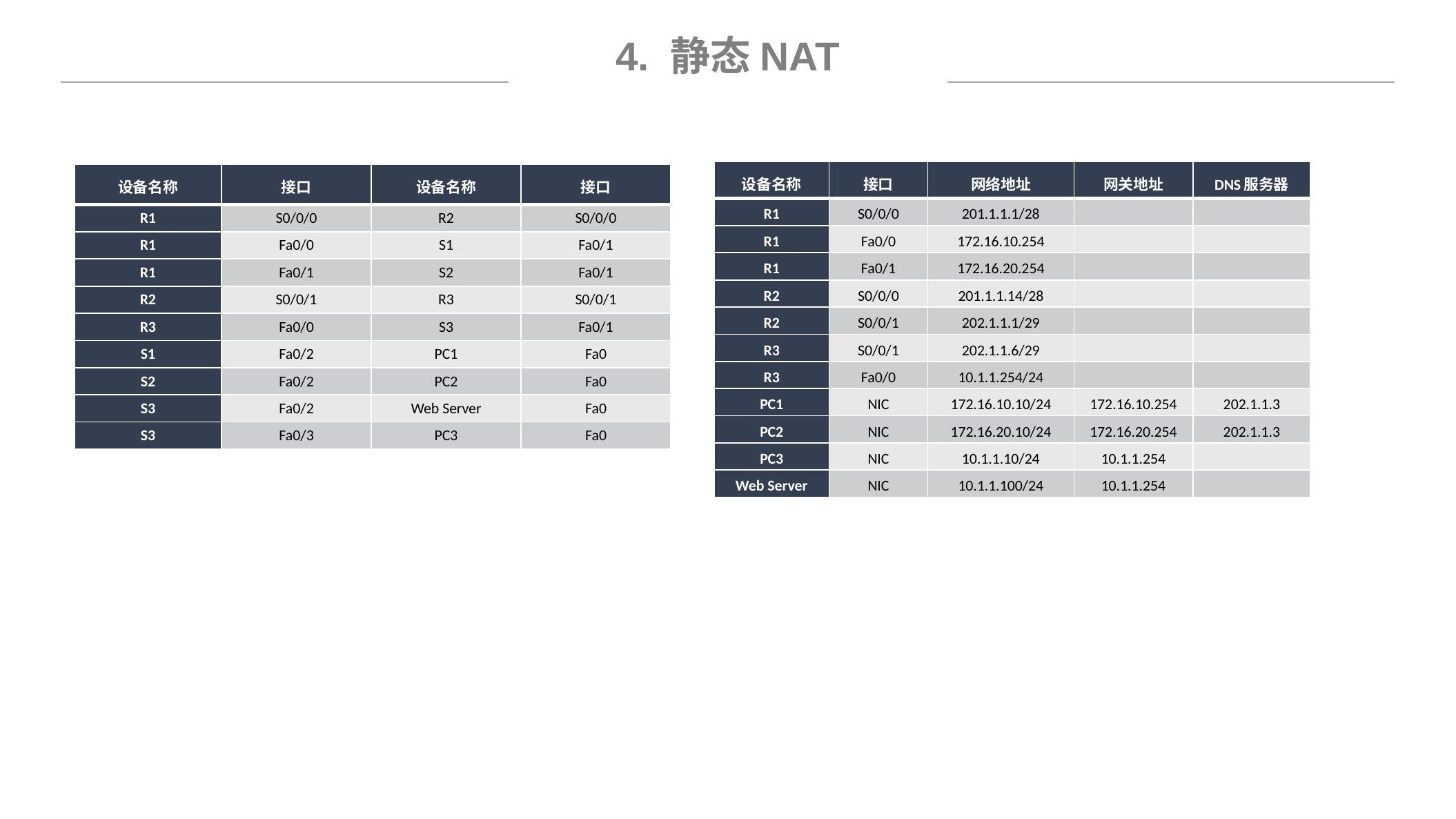

4. 静态NAT
| 设备名称 | 接口 | 网络地址 | 网关地址 | DNS服务器 |
| --- | --- | --- | --- | --- |
| R1 | S0/0/0 | 201.1.1.1/28 |  |  |
| R1 | Fa0/0 | 172.16.10.254 |  |  |
| R1 | Fa0/1 | 172.16.20.254 |  |  |
| R2 | S0/0/0 | 201.1.1.14/28 |  |  |
| R2 | S0/0/1 | 202.1.1.1/29 |  |  |
| R3 | S0/0/1 | 202.1.1.6/29 |  |  |
| R3 | Fa0/0 | 10.1.1.254/24 |  |  |
| PC1 | NIC | 172.16.10.10/24 | 172.16.10.254 | 202.1.1.3 |
| PC2 | NIC | 172.16.20.10/24 | 172.16.20.254 | 202.1.1.3 |
| PC3 | NIC | 10.1.1.10/24 | 10.1.1.254 |  |
| Web Server | NIC | 10.1.1.100/24 | 10.1.1.254 |  |
| 设备名称 | 接口 | 设备名称 | 接口 |
| --- | --- | --- | --- |
| R1 | S0/0/0 | R2 | S0/0/0 |
| R1 | Fa0/0 | S1 | Fa0/1 |
| R1 | Fa0/1 | S2 | Fa0/1 |
| R2 | S0/0/1 | R3 | S0/0/1 |
| R3 | Fa0/0 | S3 | Fa0/1 |
| S1 | Fa0/2 | PC1 | Fa0 |
| S2 | Fa0/2 | PC2 | Fa0 |
| S3 | Fa0/2 | Web Server | Fa0 |
| S3 | Fa0/3 | PC3 | Fa0 |